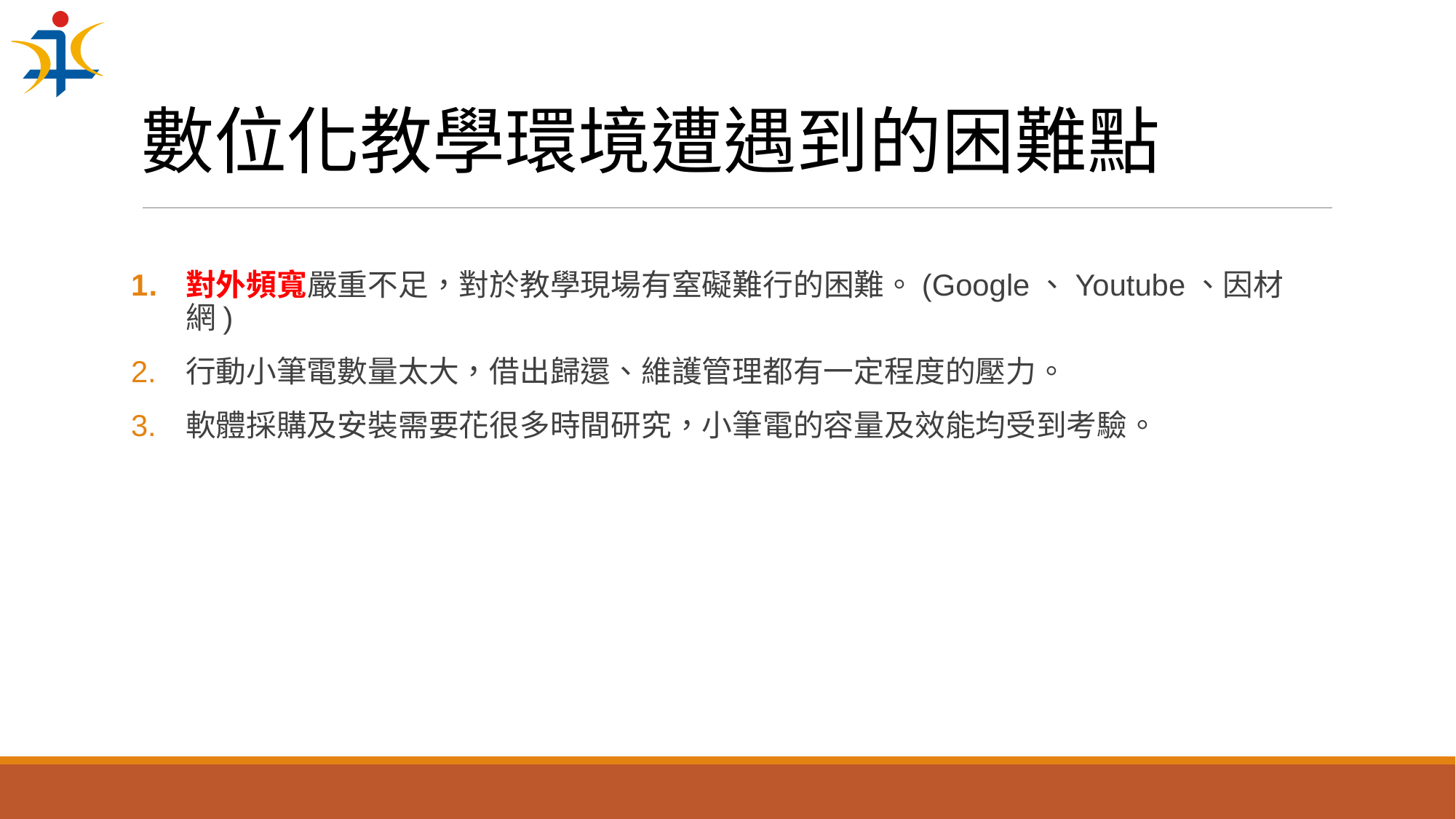

數位化教學環境遭遇到的困難點
對外頻寬嚴重不足，對於教學現場有窒礙難行的困難。(Google、Youtube、因材網)
行動小筆電數量太大，借出歸還、維護管理都有一定程度的壓力。
軟體採購及安裝需要花很多時間研究，小筆電的容量及效能均受到考驗。